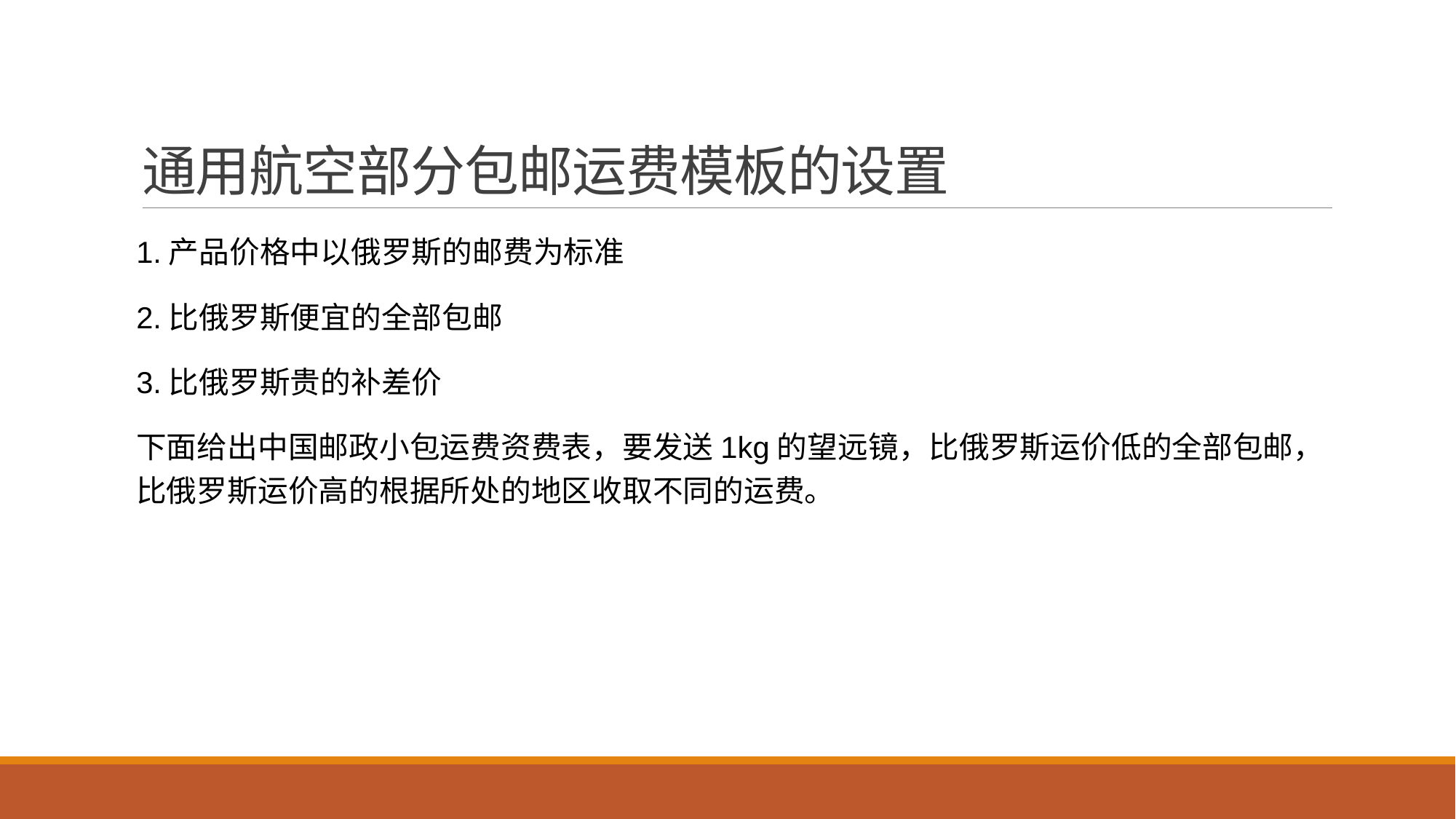

# 通用航空部分包邮运费模板的设置
1.产品价格中以俄罗斯的邮费为标准
2.比俄罗斯便宜的全部包邮
3.比俄罗斯贵的补差价
下面给出中国邮政小包运费资费表，要发送1kg的望远镜，比俄罗斯运价低的全部包邮，比俄罗斯运价高的根据所处的地区收取不同的运费。